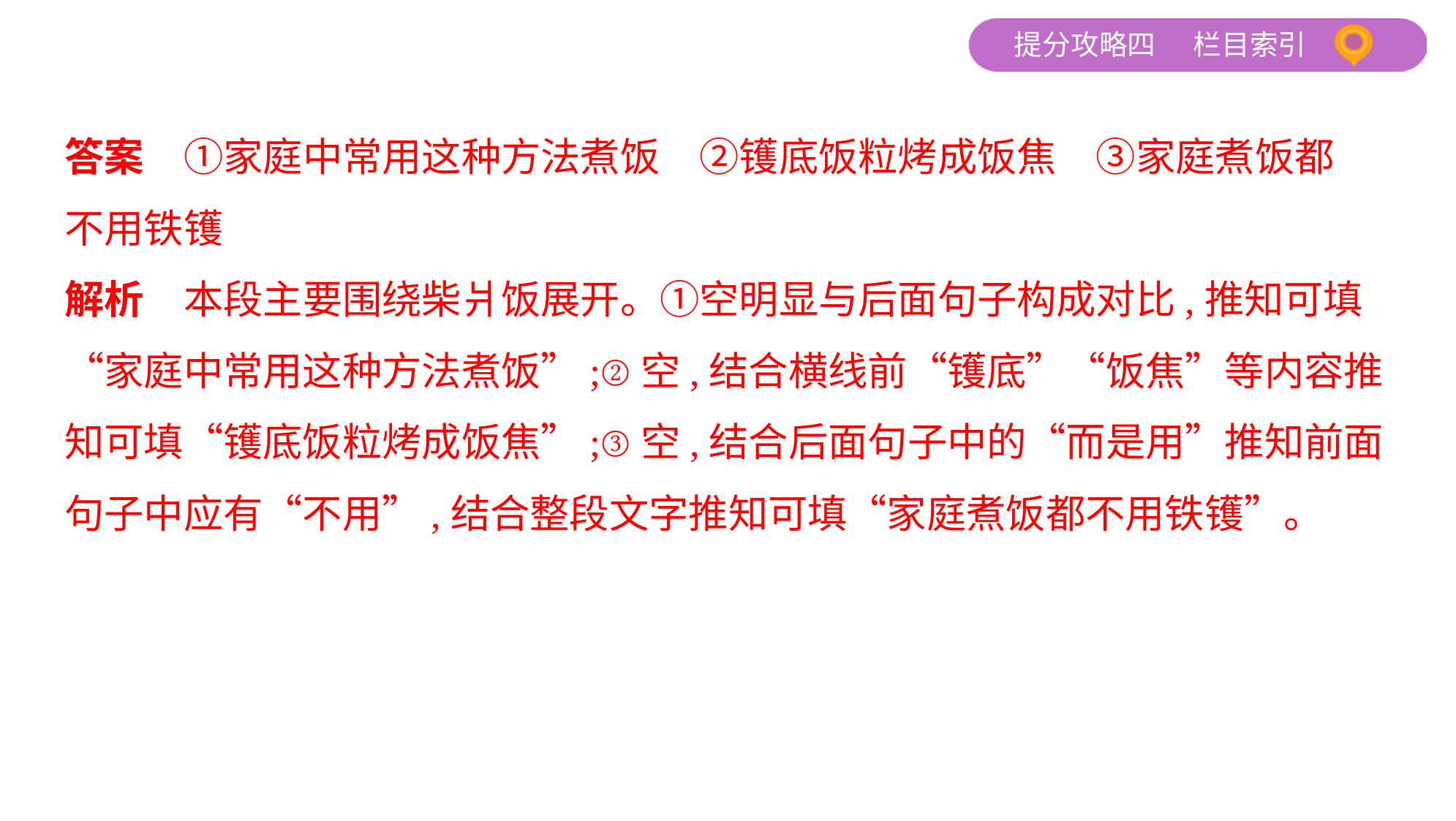

答案　①家庭中常用这种方法煮饭　②镬底饭粒烤成饭焦　③家庭煮饭都
不用铁镬
解析　本段主要围绕柴爿饭展开。①空明显与后面句子构成对比,推知可填
“家庭中常用这种方法煮饭”;②空,结合横线前“镬底”“饭焦”等内容推
知可填“镬底饭粒烤成饭焦”;③空,结合后面句子中的“而是用”推知前面
句子中应有“不用”,结合整段文字推知可填“家庭煮饭都不用铁镬”。